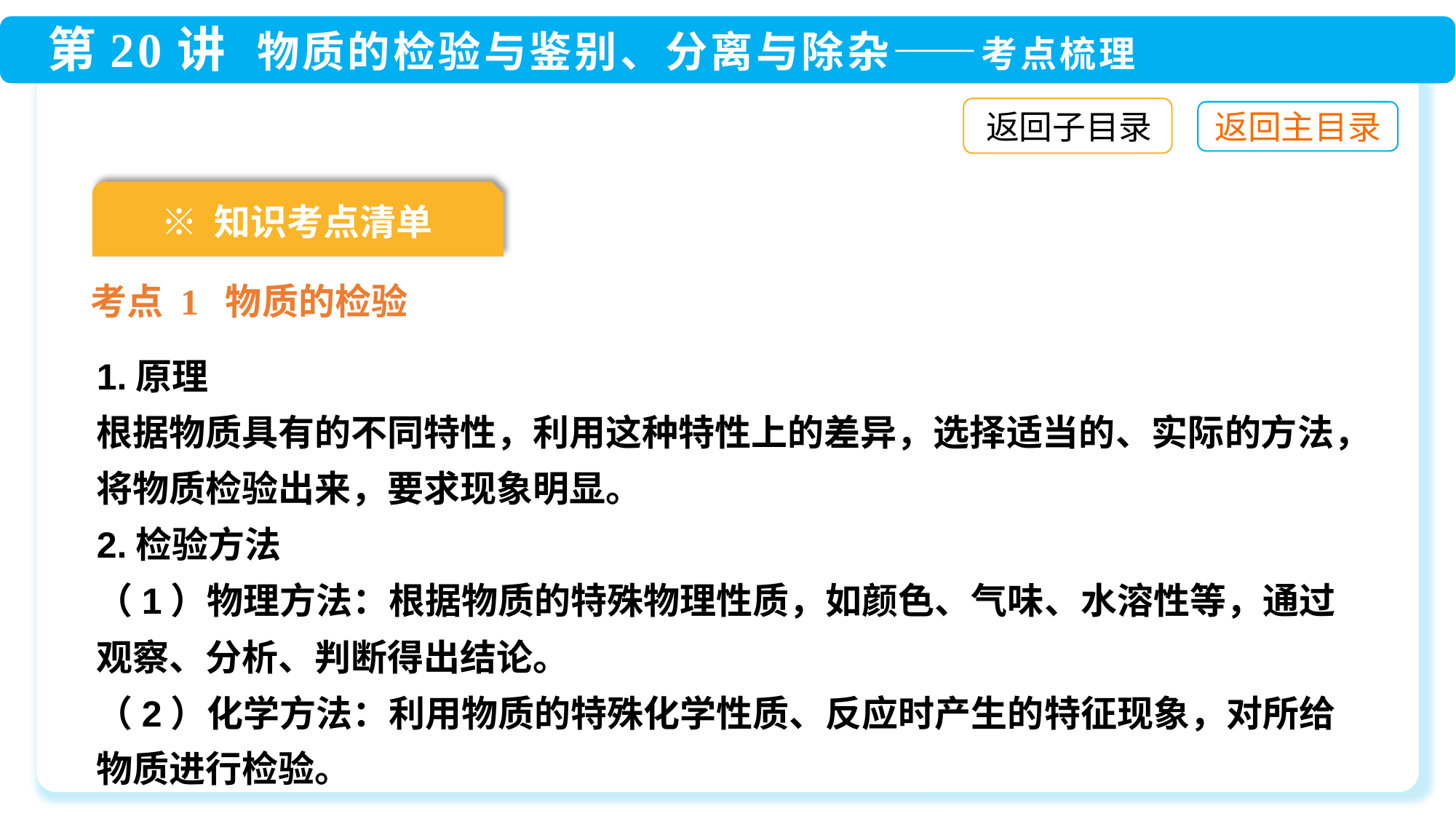

返回子目录
※ 知识考点清单
考点 1  物质的检验

1.原理
根据物质具有的不同特性，利用这种特性上的差异，选择适当的、实际的方法，将物质检验出来，要求现象明显。
2.检验方法
（1）物理方法：根据物质的特殊物理性质，如颜色、气味、水溶性等，通过观察、分析、判断得出结论。
（2）化学方法：利用物质的特殊化学性质、反应时产生的特征现象，对所给物质进行检验。